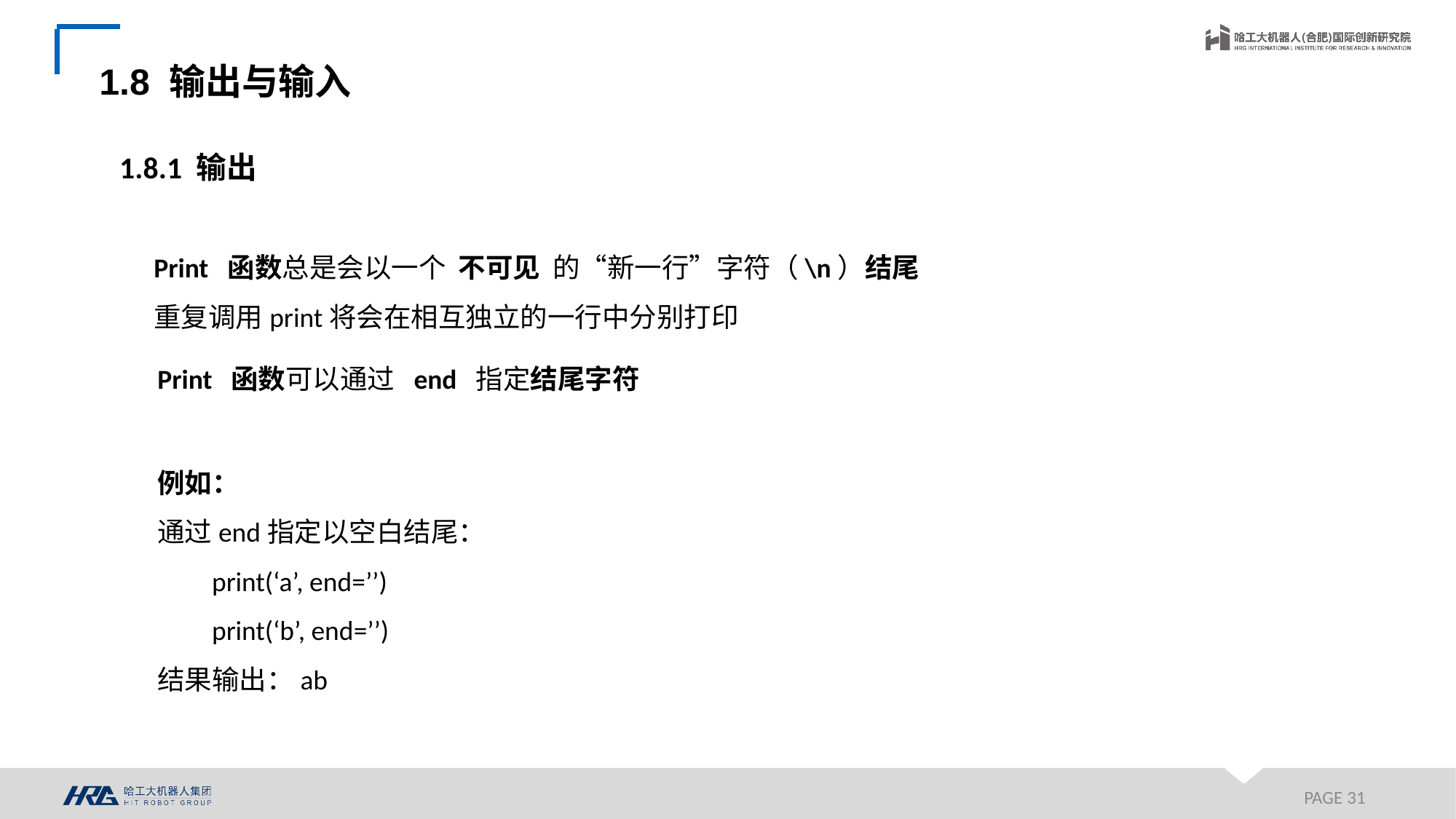

1.8 输出与输入
1.8.1 输出
Print  函数总是会以一个  不可见  的“新一行”字符（\n）结尾
重复调用print将会在相互独立的一行中分别打印
Print  函数可以通过  end  指定结尾字符
例如：
通过end指定以空白结尾：
print(‘a’, end=’’)
print(‘b’, end=’’)
结果输出：ab